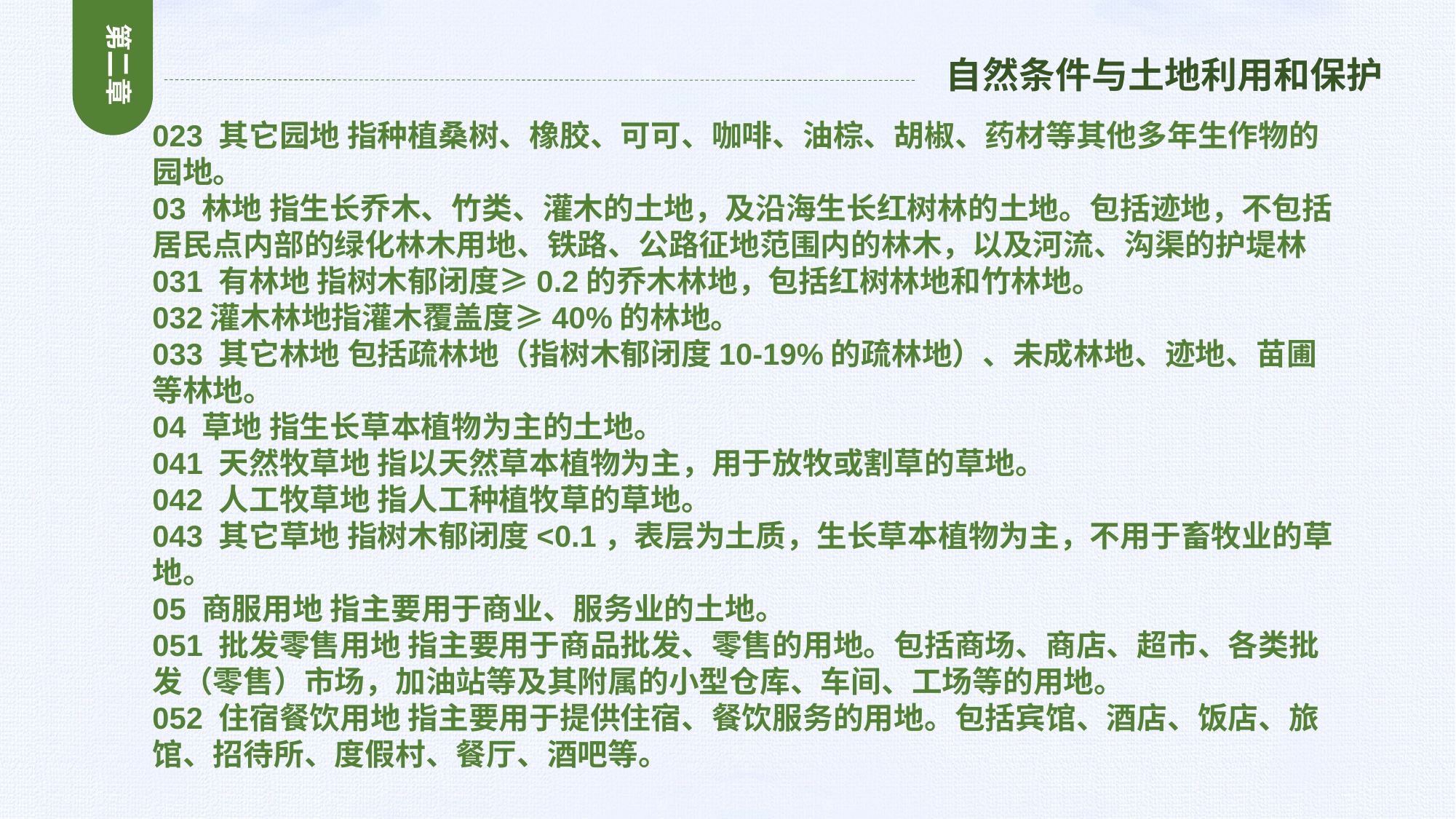

第二章
自然条件与土地利用和保护
023 其它园地 指种植桑树、橡胶、可可、咖啡、油棕、胡椒、药材等其他多年生作物的园地。
03 林地 指生长乔木、竹类、灌木的土地，及沿海生长红树林的土地。包括迹地，不包括居民点内部的绿化林木用地、铁路、公路征地范围内的林木，以及河流、沟渠的护堤林
031 有林地 指树木郁闭度≥0.2的乔木林地，包括红树林地和竹林地。
032灌木林地指灌木覆盖度≥40%的林地。
033 其它林地 包括疏林地（指树木郁闭度10-19%的疏林地）、未成林地、迹地、苗圃等林地。
04 草地 指生长草本植物为主的土地。
041 天然牧草地 指以天然草本植物为主，用于放牧或割草的草地。
042 人工牧草地 指人工种植牧草的草地。
043 其它草地 指树木郁闭度<0.1，表层为土质，生长草本植物为主，不用于畜牧业的草地。
05 商服用地 指主要用于商业、服务业的土地。
051 批发零售用地 指主要用于商品批发、零售的用地。包括商场、商店、超市、各类批发（零售）市场，加油站等及其附属的小型仓库、车间、工场等的用地。
052 住宿餐饮用地 指主要用于提供住宿、餐饮服务的用地。包括宾馆、酒店、饭店、旅馆、招待所、度假村、餐厅、酒吧等。